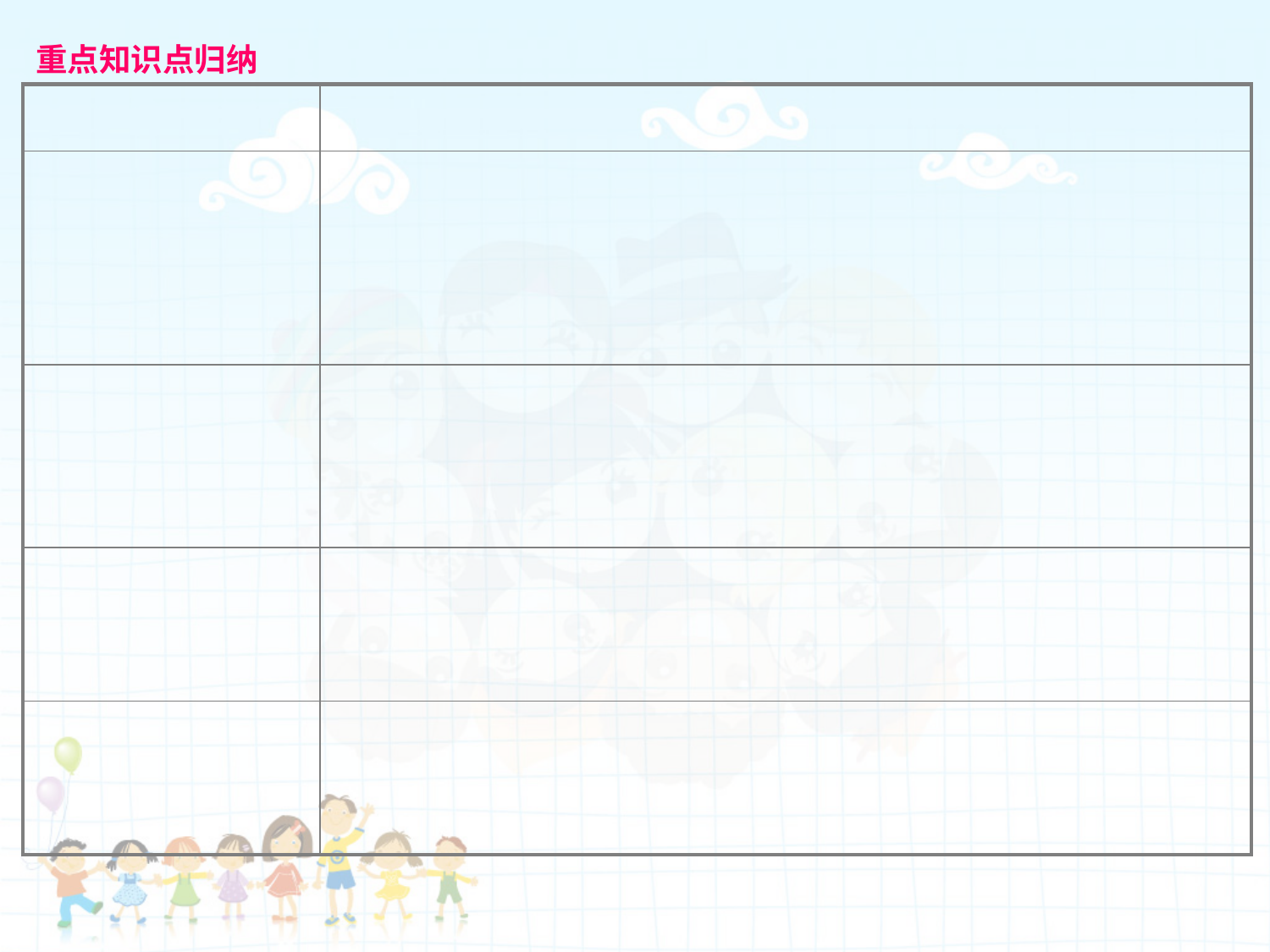

重点知识点归纳
|  |  |
| --- | --- |
|  |  |
|  |  |
|  |  |
|  |  |